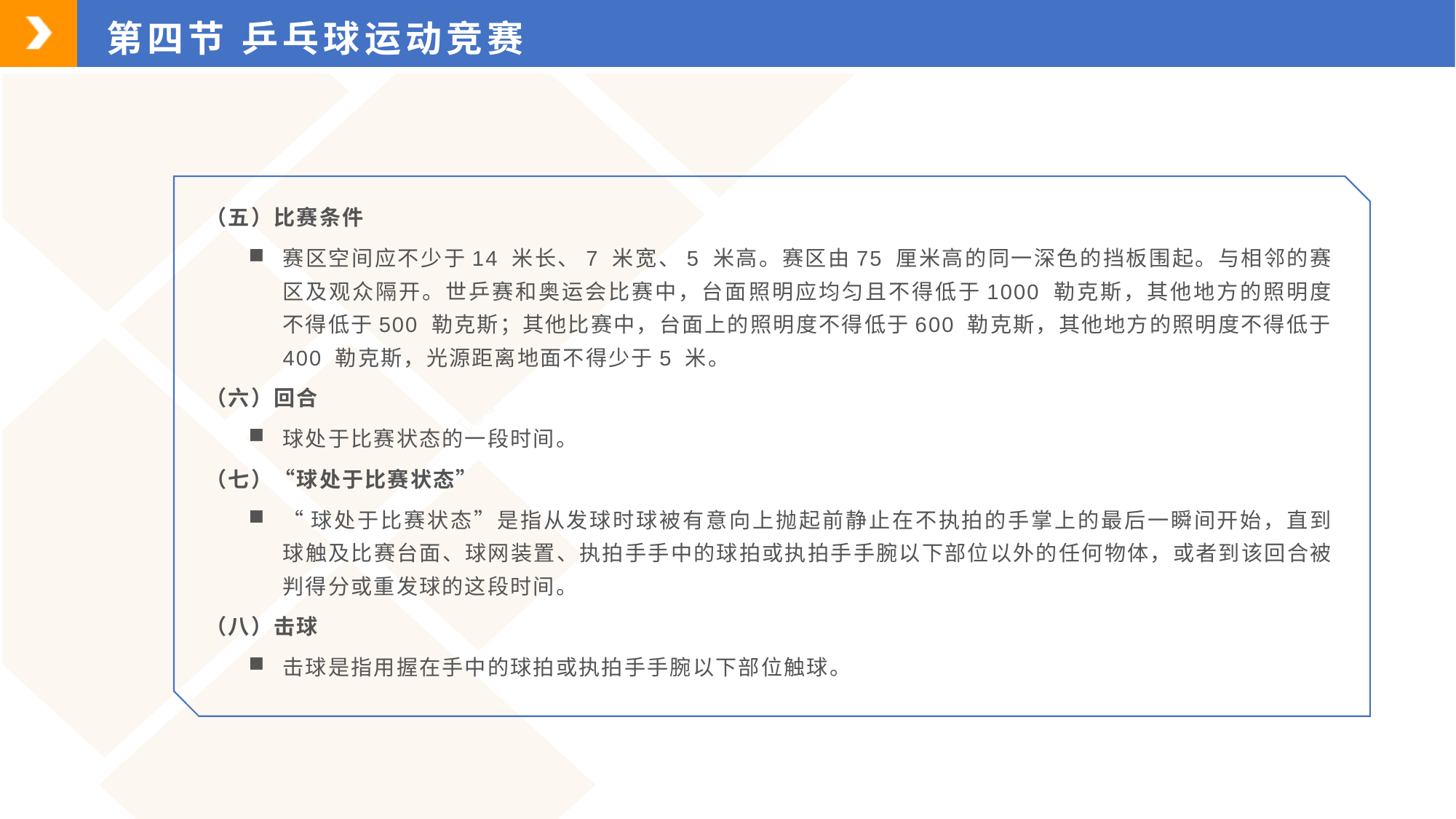

第四节 乒乓球运动竞赛

（五）比赛条件
赛区空间应不少于14 米长、7 米宽、5 米高。赛区由75 厘米高的同一深色的挡板围起。与相邻的赛区及观众隔开。世乒赛和奥运会比赛中，台面照明应均匀且不得低于1000 勒克斯，其他地方的照明度不得低于500 勒克斯；其他比赛中，台面上的照明度不得低于600 勒克斯，其他地方的照明度不得低于400 勒克斯，光源距离地面不得少于5 米。
（六）回合
球处于比赛状态的一段时间。
（七）“球处于比赛状态”
“球处于比赛状态”是指从发球时球被有意向上抛起前静止在不执拍的手掌上的最后一瞬间开始，直到球触及比赛台面、球网装置、执拍手手中的球拍或执拍手手腕以下部位以外的任何物体，或者到该回合被判得分或重发球的这段时间。
（八）击球
击球是指用握在手中的球拍或执拍手手腕以下部位触球。